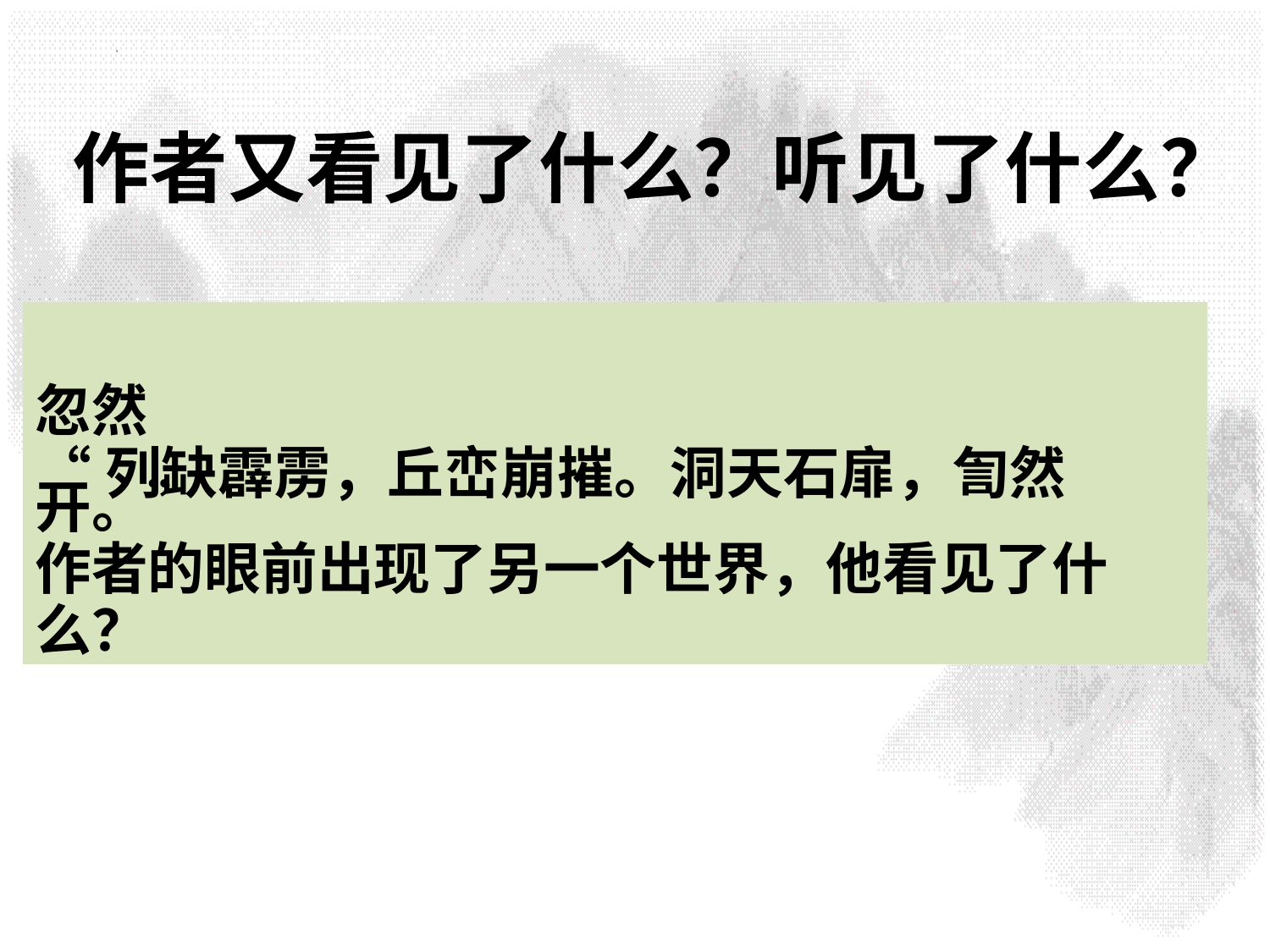

# 作者又看见了什么？听见了什么？

忽然
“列缺霹雳，丘峦崩摧。洞天石扉，訇然开。”
作者的眼前出现了另一个世界，他看见了什
么？